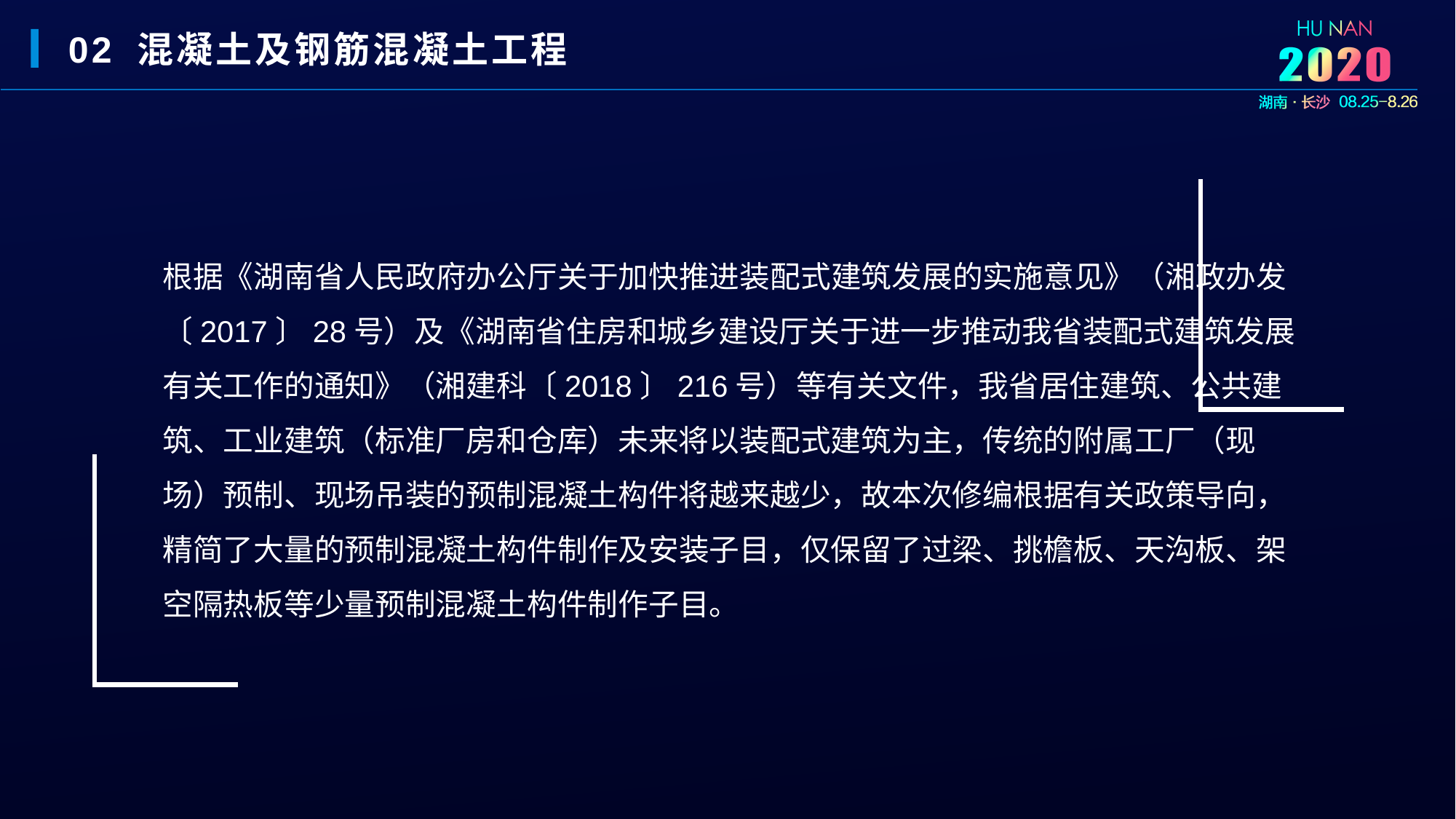

02 混凝土及钢筋混凝土工程
根据《湖南省人民政府办公厅关于加快推进装配式建筑发展的实施意见》（湘政办发〔2017〕28号）及《湖南省住房和城乡建设厅关于进一步推动我省装配式建筑发展有关工作的通知》（湘建科〔2018〕216号）等有关文件，我省居住建筑、公共建筑、工业建筑（标准厂房和仓库）未来将以装配式建筑为主，传统的附属工厂（现场）预制、现场吊装的预制混凝土构件将越来越少，故本次修编根据有关政策导向，精简了大量的预制混凝土构件制作及安装子目，仅保留了过梁、挑檐板、天沟板、架空隔热板等少量预制混凝土构件制作子目。